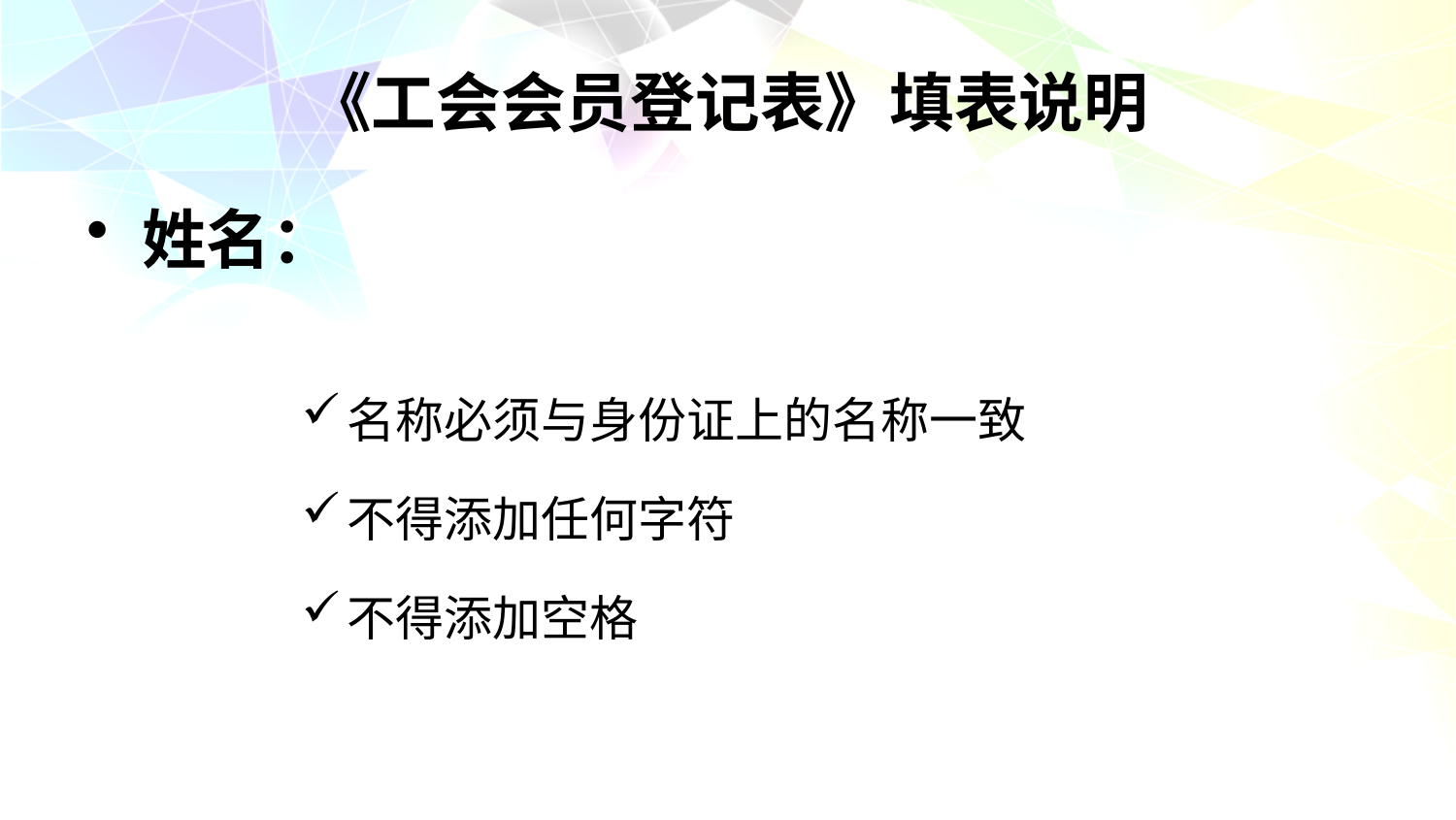

# 《工会会员登记表》填表说明
姓名：
名称必须与身份证上的名称一致
不得添加任何字符
不得添加空格